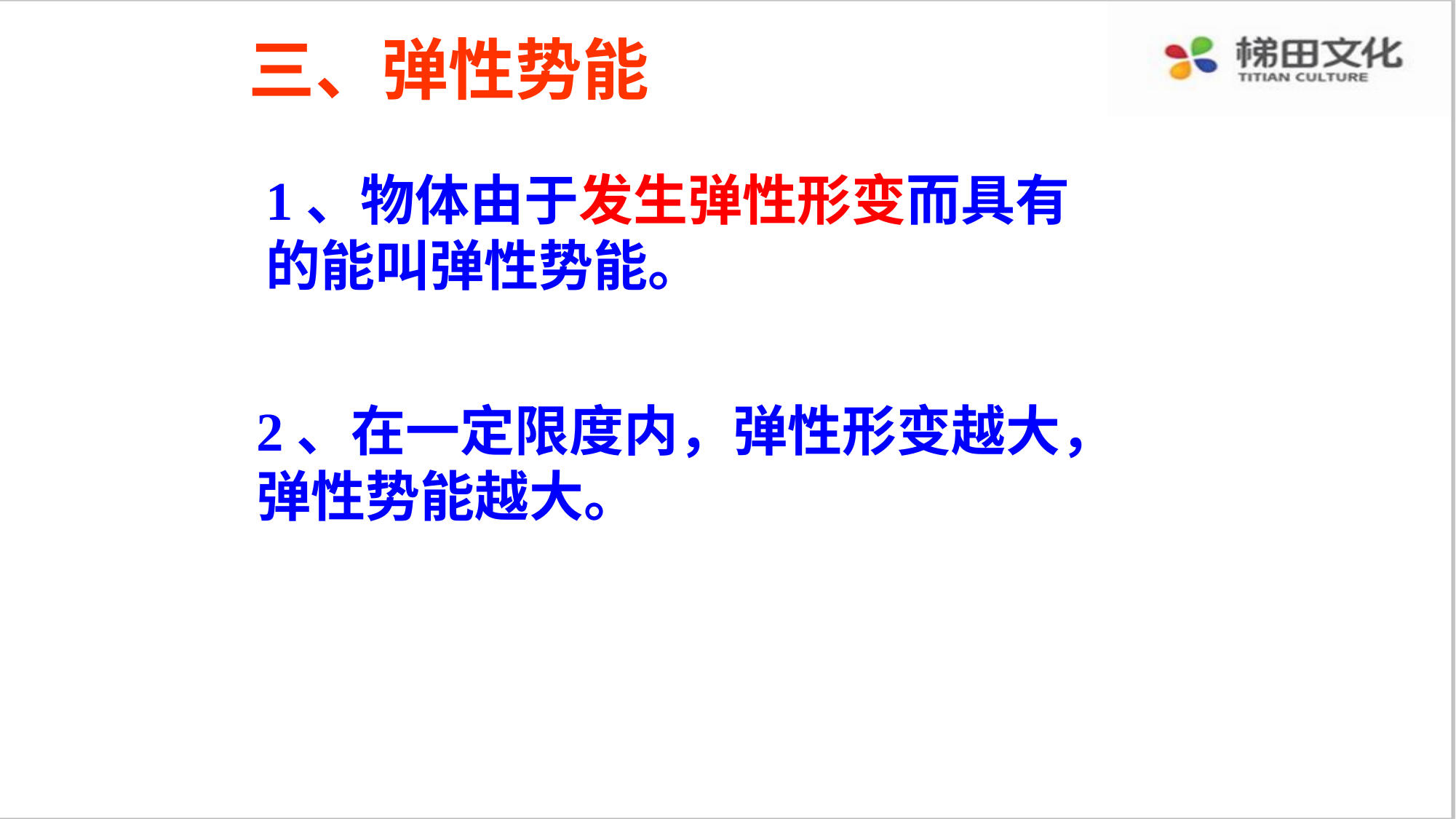

三、弹性势能
1、物体由于发生弹性形变而具有的能叫弹性势能。
2、在一定限度内，弹性形变越大，弹性势能越大。